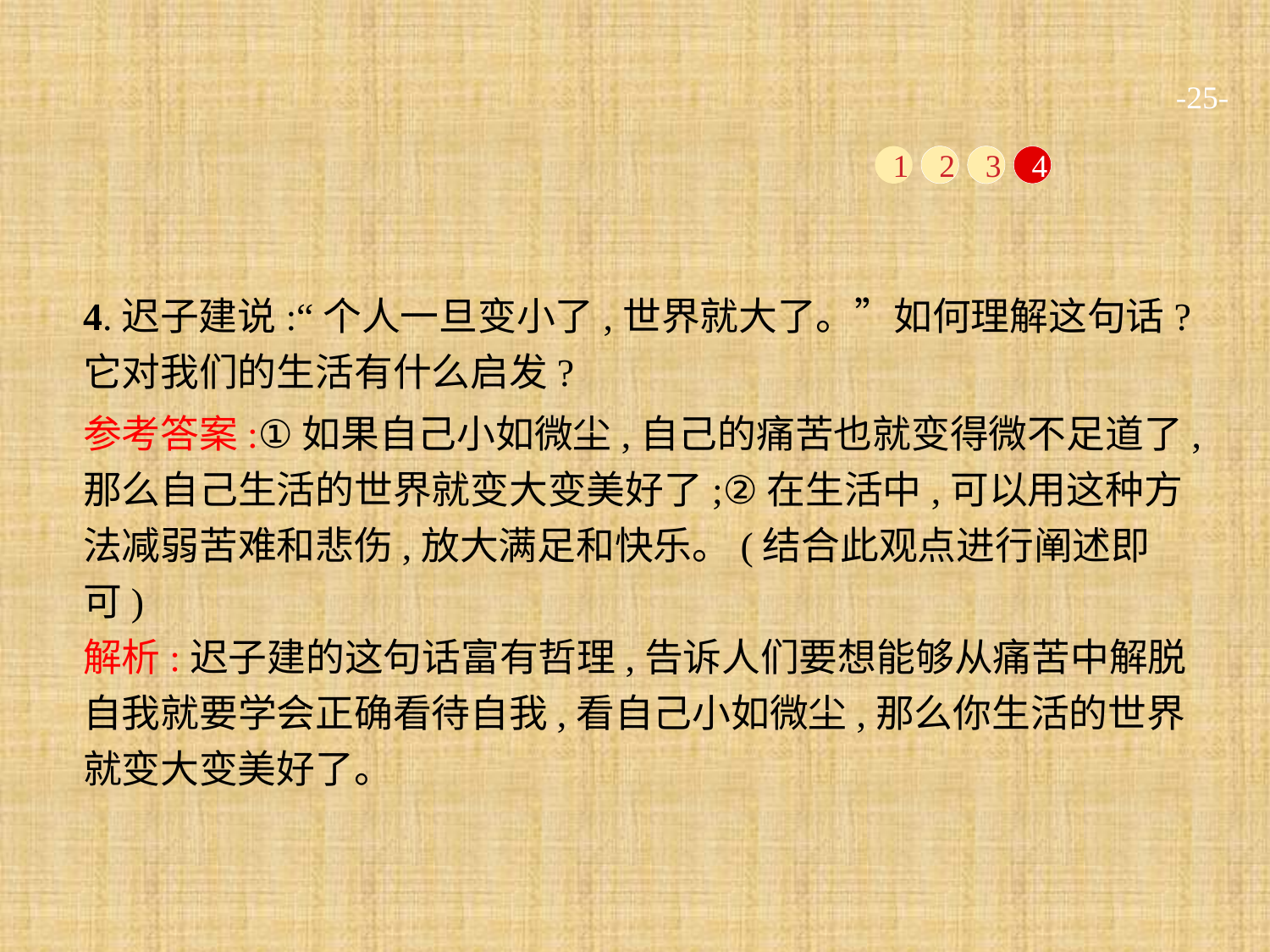

-25-
1
2
3
4
4.迟子建说:“个人一旦变小了,世界就大了。”如何理解这句话?它对我们的生活有什么启发?
参考答案:①如果自己小如微尘,自己的痛苦也就变得微不足道了,那么自己生活的世界就变大变美好了;②在生活中,可以用这种方法减弱苦难和悲伤,放大满足和快乐。(结合此观点进行阐述即可)
解析:迟子建的这句话富有哲理,告诉人们要想能够从痛苦中解脱自我就要学会正确看待自我,看自己小如微尘,那么你生活的世界就变大变美好了。